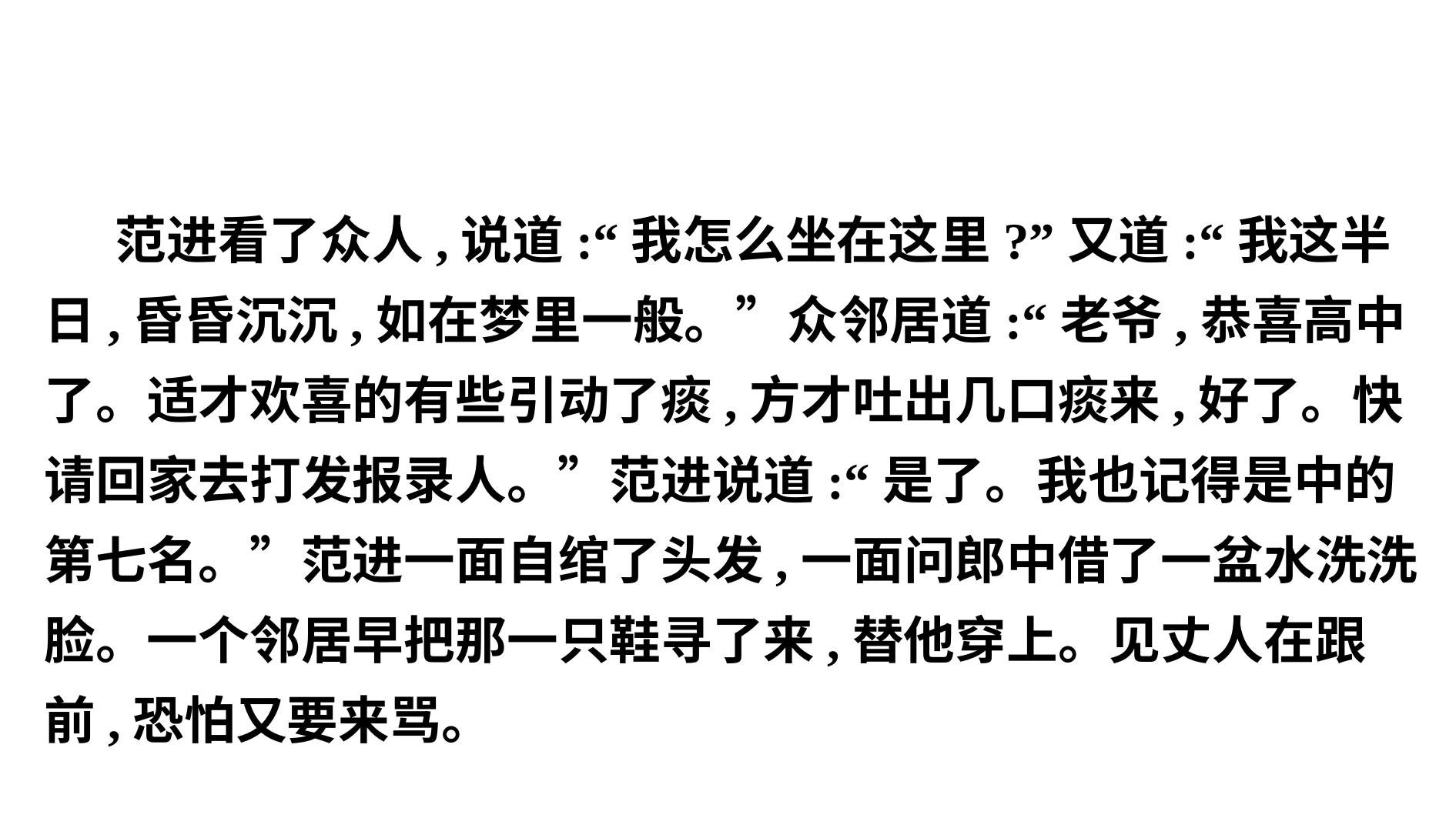

范进看了众人,说道:“我怎么坐在这里?”又道:“我这半日,昏昏沉沉,如在梦里一般。”众邻居道:“老爷,恭喜高中了。适才欢喜的有些引动了痰,方才吐出几口痰来,好了。快请回家去打发报录人。”范进说道:“是了。我也记得是中的第七名。”范进一面自绾了头发,一面问郎中借了一盆水洗洗脸。一个邻居早把那一只鞋寻了来,替他穿上。见丈人在跟前,恐怕又要来骂。